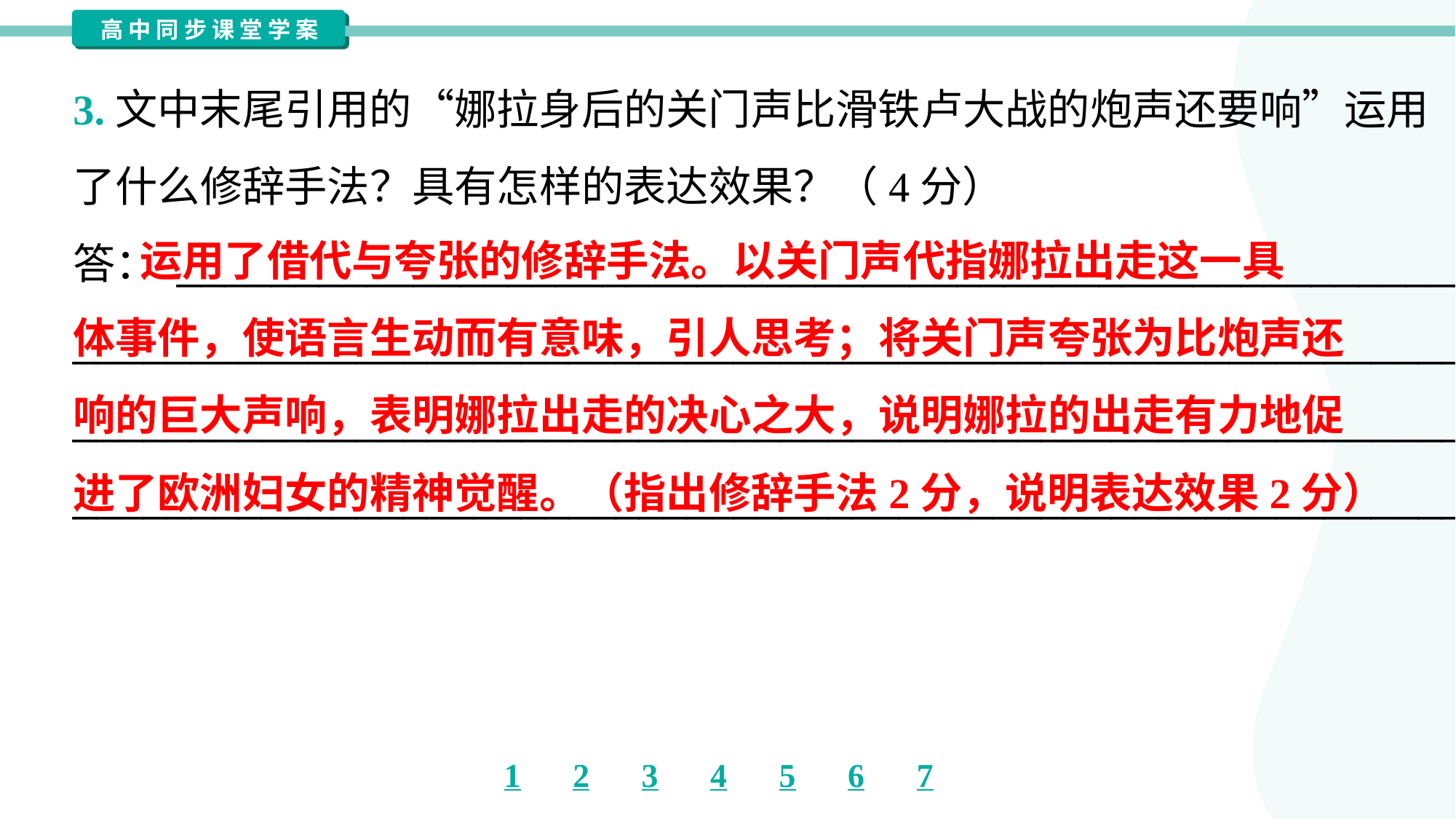

3.文中末尾引用的“娜拉身后的关门声比滑铁卢大战的炮声还要响”运用
了什么修辞手法？具有怎样的表达效果？（4分）
答： ________________________________________________________
_____________________________________________________________
_____________________________________________________________
_____________________________________________________________
      运用了借代与夸张的修辞手法。以关门声代指娜拉出走这一具
体事件，使语言生动而有意味，引人思考；将关门声夸张为比炮声还
响的巨大声响，表明娜拉出走的决心之大，说明娜拉的出走有力地促
进了欧洲妇女的精神觉醒。（指出修辞手法2分，说明表达效果2分）